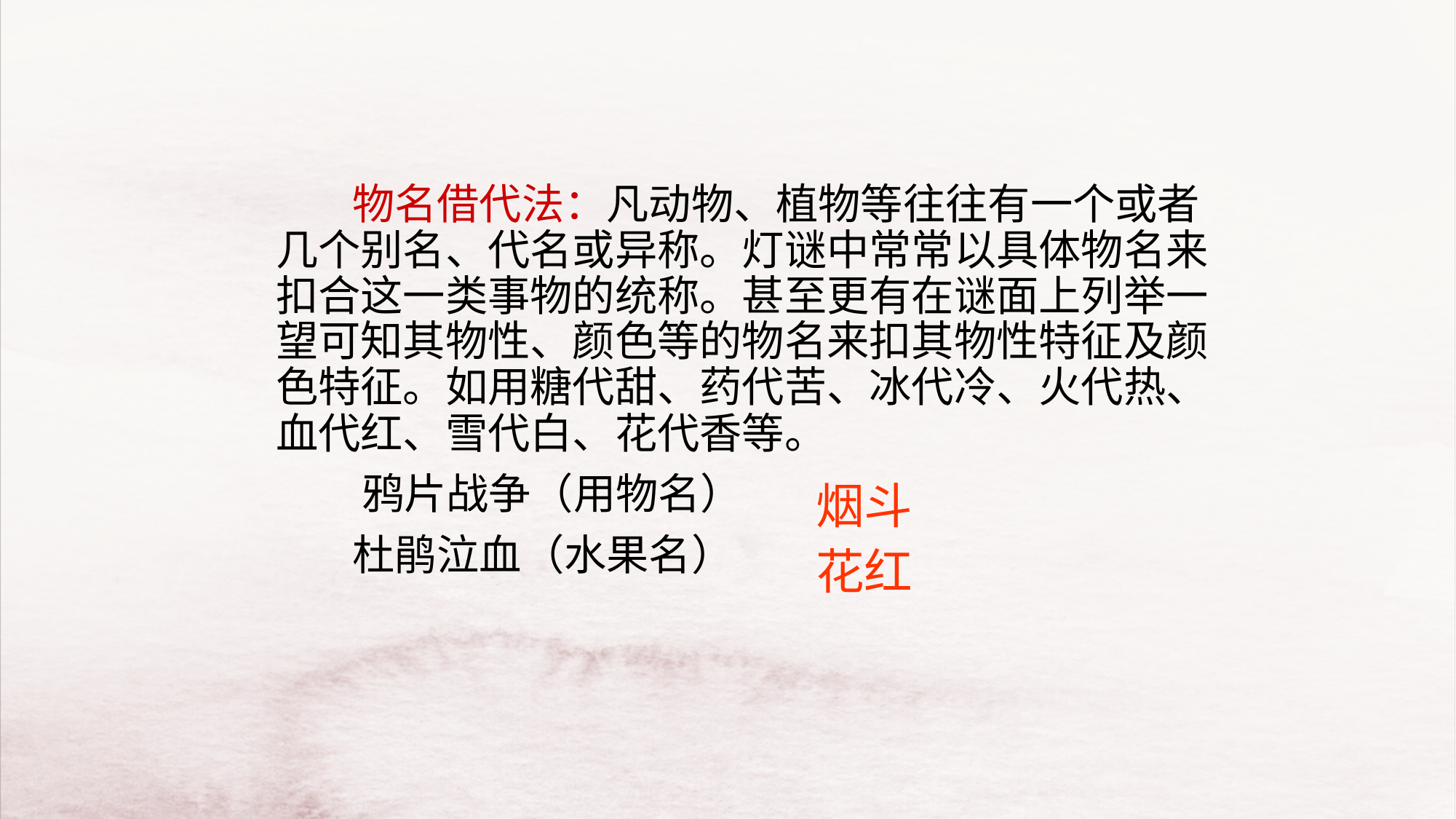

物名借代法：凡动物、植物等往往有一个或者几个别名、代名或异称。灯谜中常常以具体物名来扣合这一类事物的统称。甚至更有在谜面上列举一望可知其物性、颜色等的物名来扣其物性特征及颜色特征。如用糖代甜、药代苦、冰代冷、火代热、血代红、雪代白、花代香等。
　　   鸦片战争（用物名）
　  　杜鹃泣血（水果名）

烟斗

花红